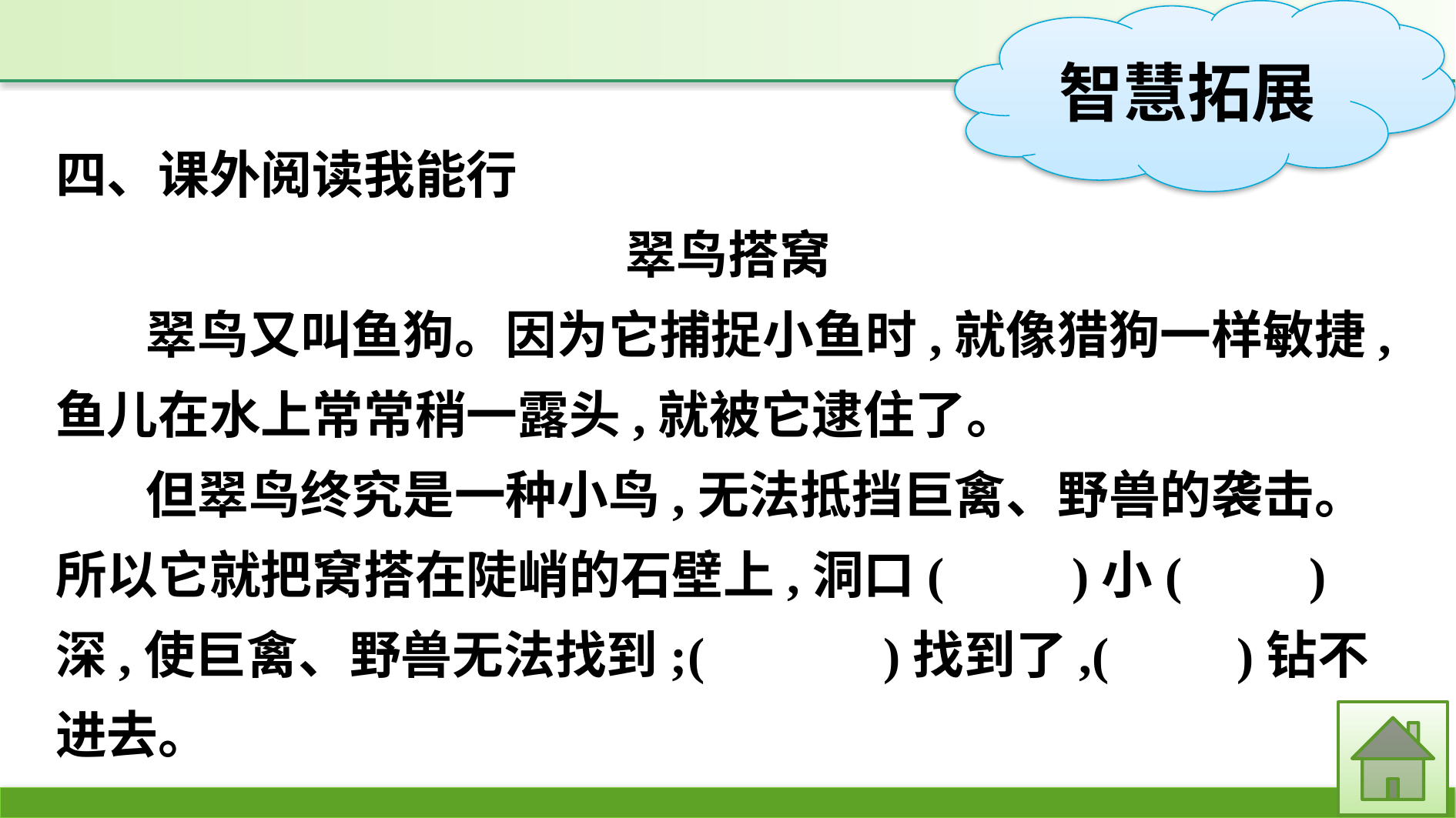

四、课外阅读我能行
翠鸟搭窝
翠鸟又叫鱼狗。因为它捕捉小鱼时,就像猎狗一样敏捷,鱼儿在水上常常稍一露头,就被它逮住了。
但翠鸟终究是一种小鸟,无法抵挡巨禽、野兽的袭击。所以它就把窝搭在陡峭的石壁上,洞口(　　)小(　　)深,使巨禽、野兽无法找到;(　　　)找到了,(　　)钻不进去。